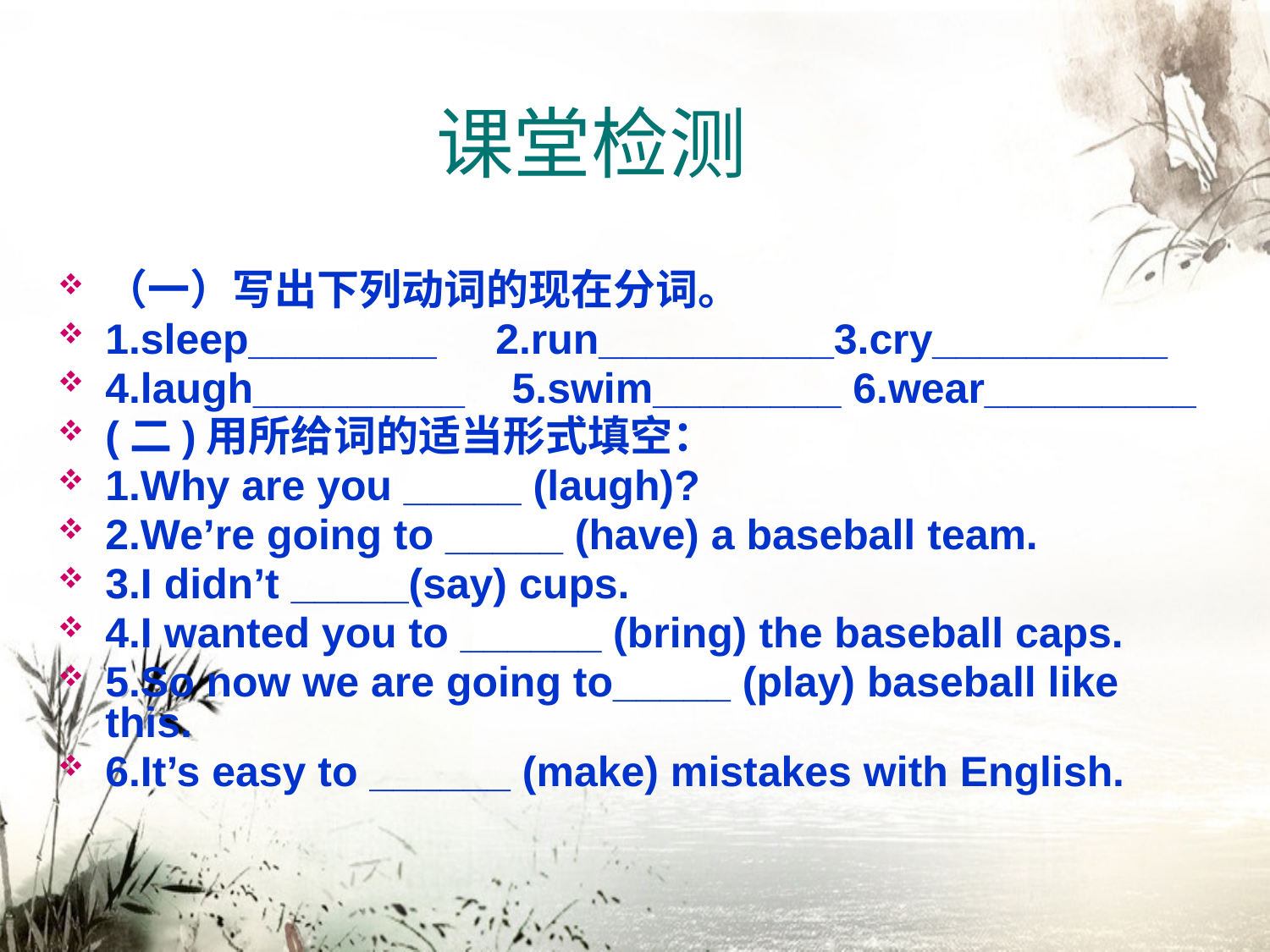

# 课堂检测
（一）写出下列动词的现在分词。
1.sleep________     2.run__________3.cry__________
4.laugh_________    5.swim________ 6.wear_________
(二)用所给词的适当形式填空：
1.Why are you _____ (laugh)?
2.We’re going to _____ (have) a baseball team.
3.I didn’t _____(say) cups.
4.I wanted you to ______ (bring) the baseball caps.
5.So now we are going to_____ (play) baseball like this.
6.It’s easy to ______ (make) mistakes with English.